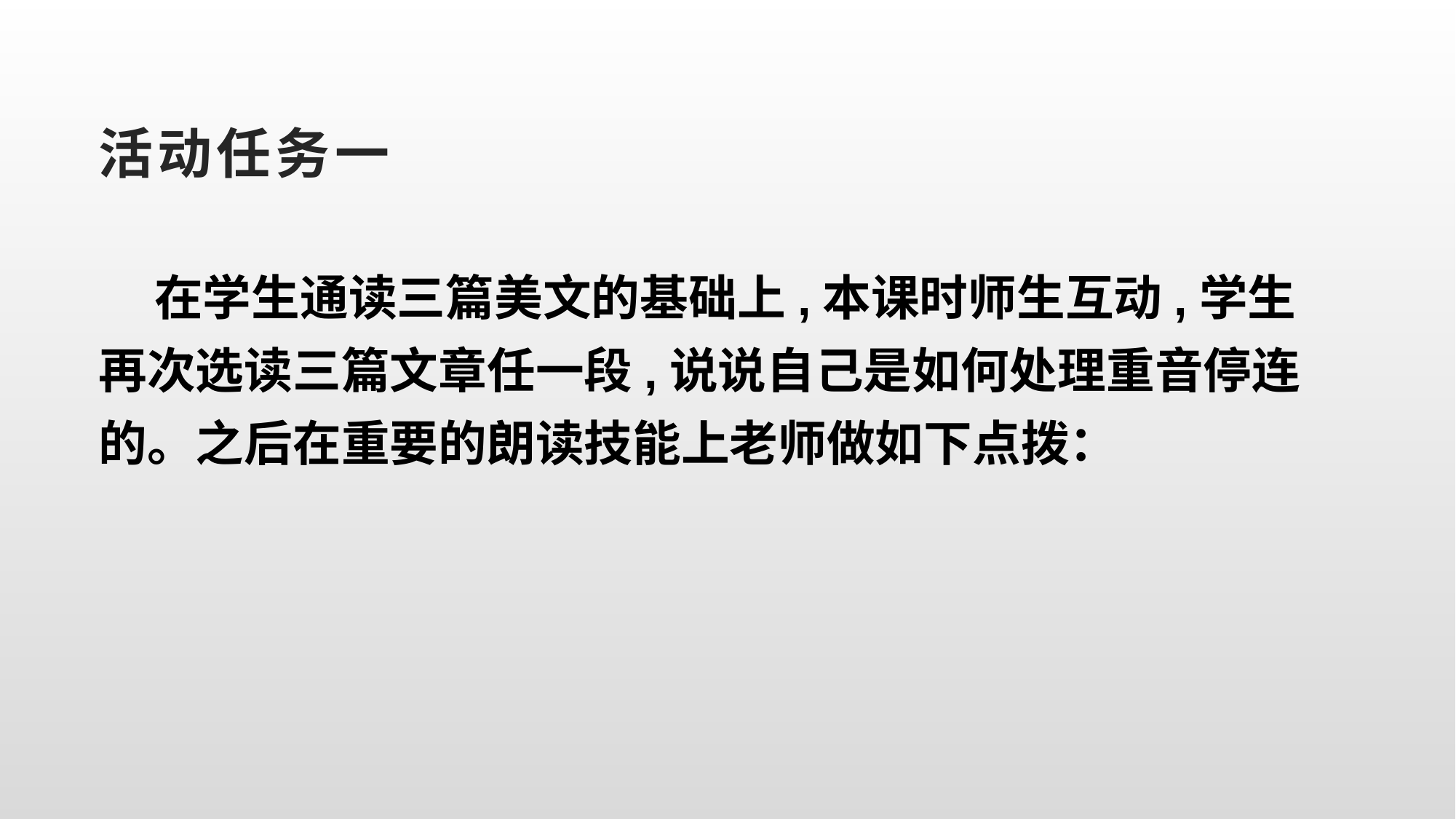

# 活动任务一
    在学生通读三篇美文的基础上,本课时师生互动,学生再次选读三篇文章任一段,说说自己是如何处理重音停连的。之后在重要的朗读技能上老师做如下点拨：